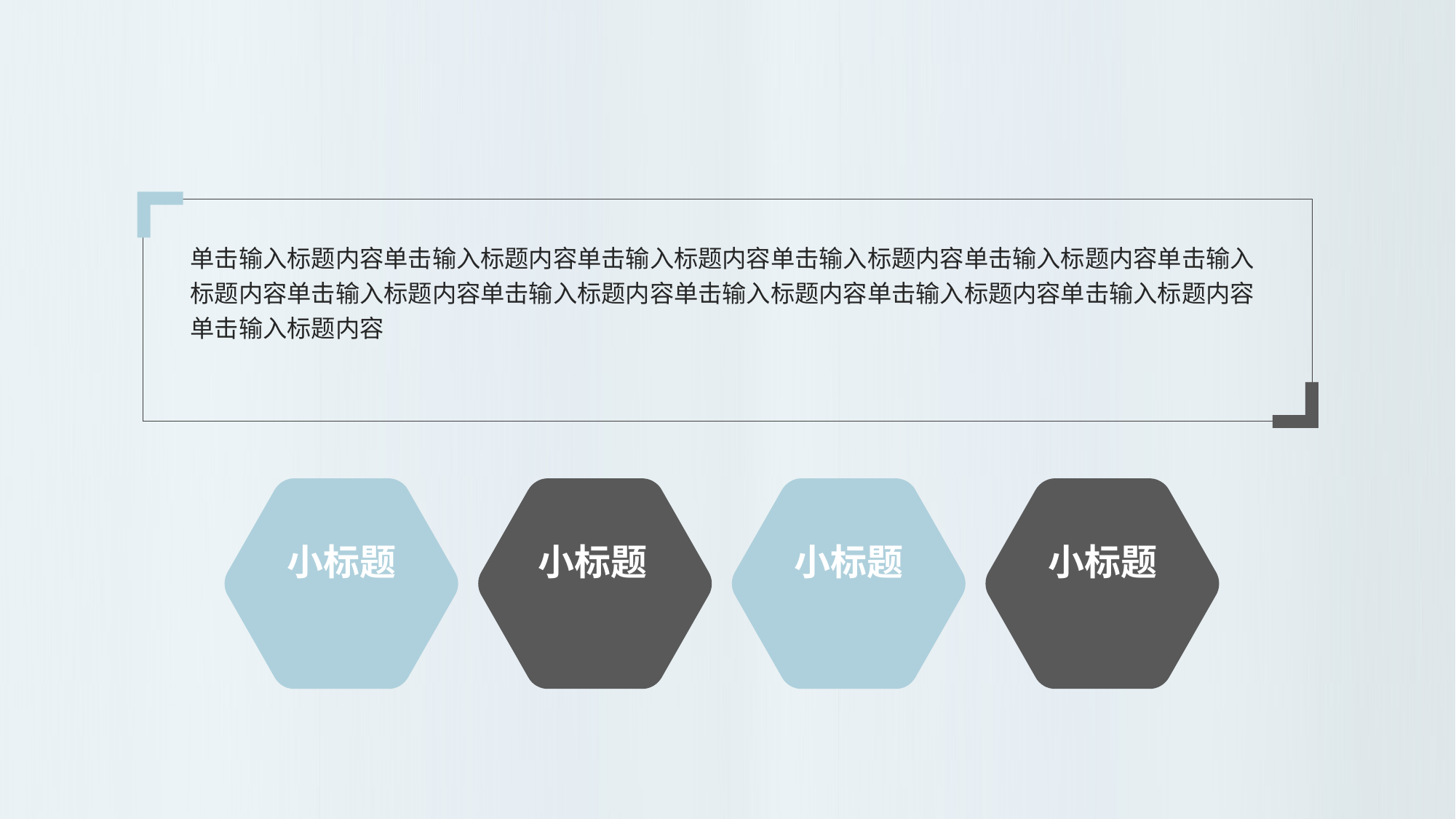

单击输入标题内容单击输入标题内容单击输入标题内容单击输入标题内容单击输入标题内容单击输入标题内容单击输入标题内容单击输入标题内容单击输入标题内容单击输入标题内容单击输入标题内容单击输入标题内容

小标题
小标题
小标题
小标题